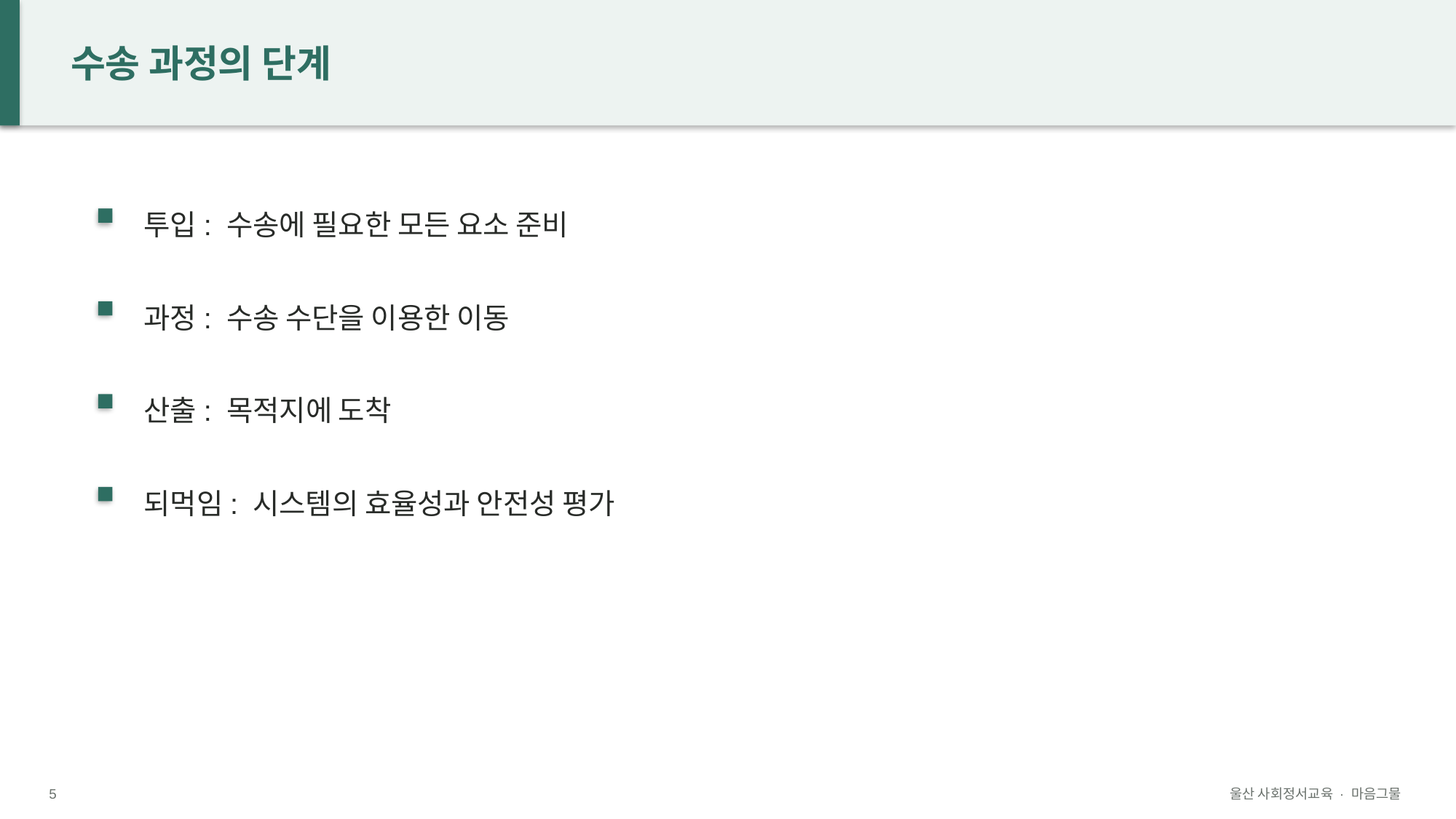

수송 과정의 단계
투입: 수송에 필요한 모든 요소 준비

과정: 수송 수단을 이용한 이동

산출: 목적지에 도착

되먹임: 시스템의 효율성과 안전성 평가

5
울산 사회정서교육 · 마음그물